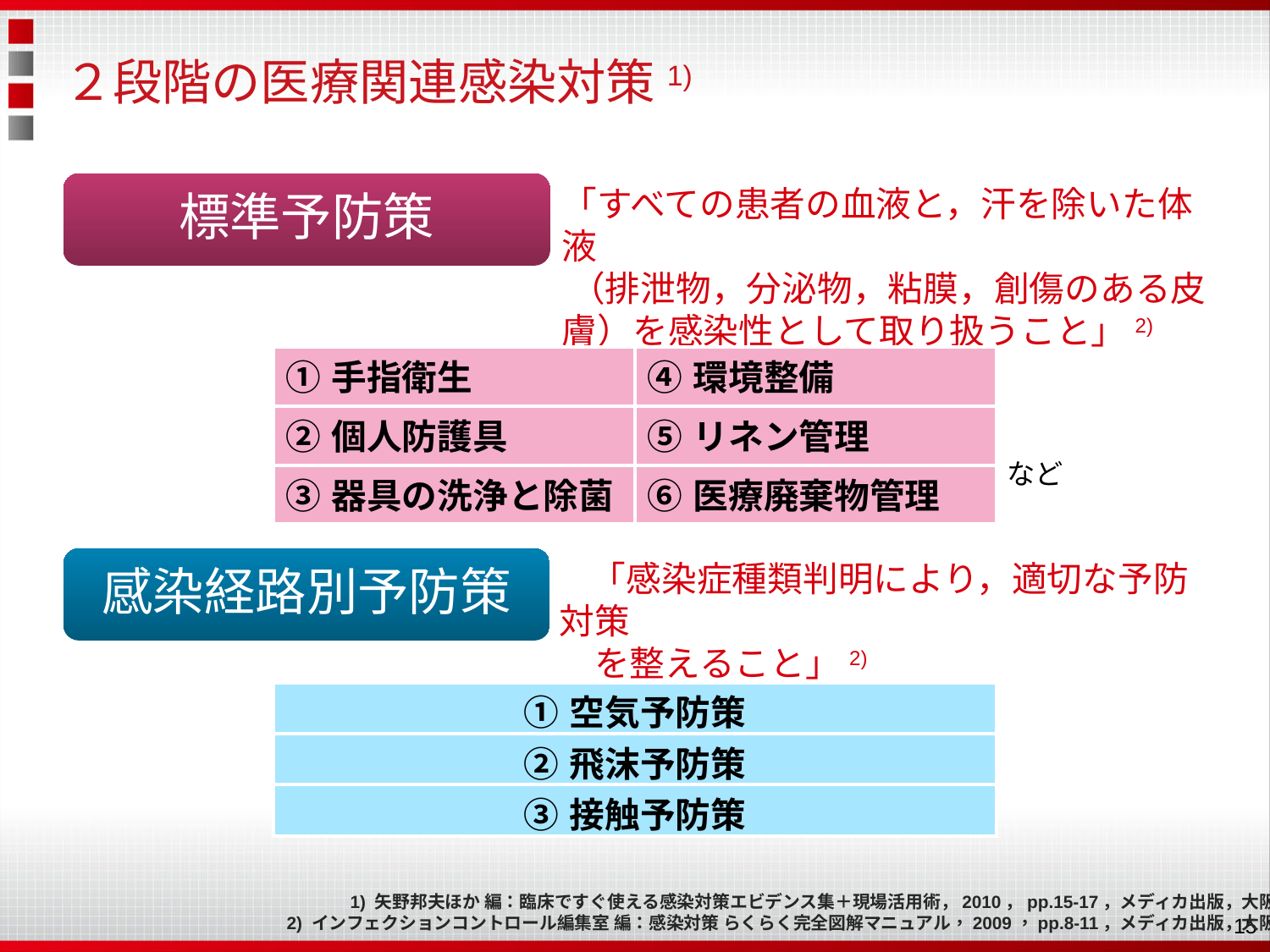

# ２段階の医療関連感染対策1)
標準予防策
「すべての患者の血液と，汗を除いた体液
 （排泄物，分泌物，粘膜，創傷のある皮膚）を感染性として取り扱うこと」2)
| ①手指衛生 | ④環境整備 |
| --- | --- |
| ②個人防護具 | ⑤リネン管理 |
| ③器具の洗浄と除菌 | ⑥医療廃棄物管理 |
など
感染経路別予防策
　「感染症種類判明により，適切な予防対策
　を整えること」2)
| ①空気予防策 |
| --- |
| ②飛沫予防策 |
| ③接触予防策 |
1) 矢野邦夫ほか 編：臨床ですぐ使える感染対策エビデンス集＋現場活用術，2010，pp.15-17，メディカ出版，大阪
2) インフェクションコントロール編集室 編：感染対策 らくらく完全図解マニュアル，2009，pp.8-11，メディカ出版，大阪
15